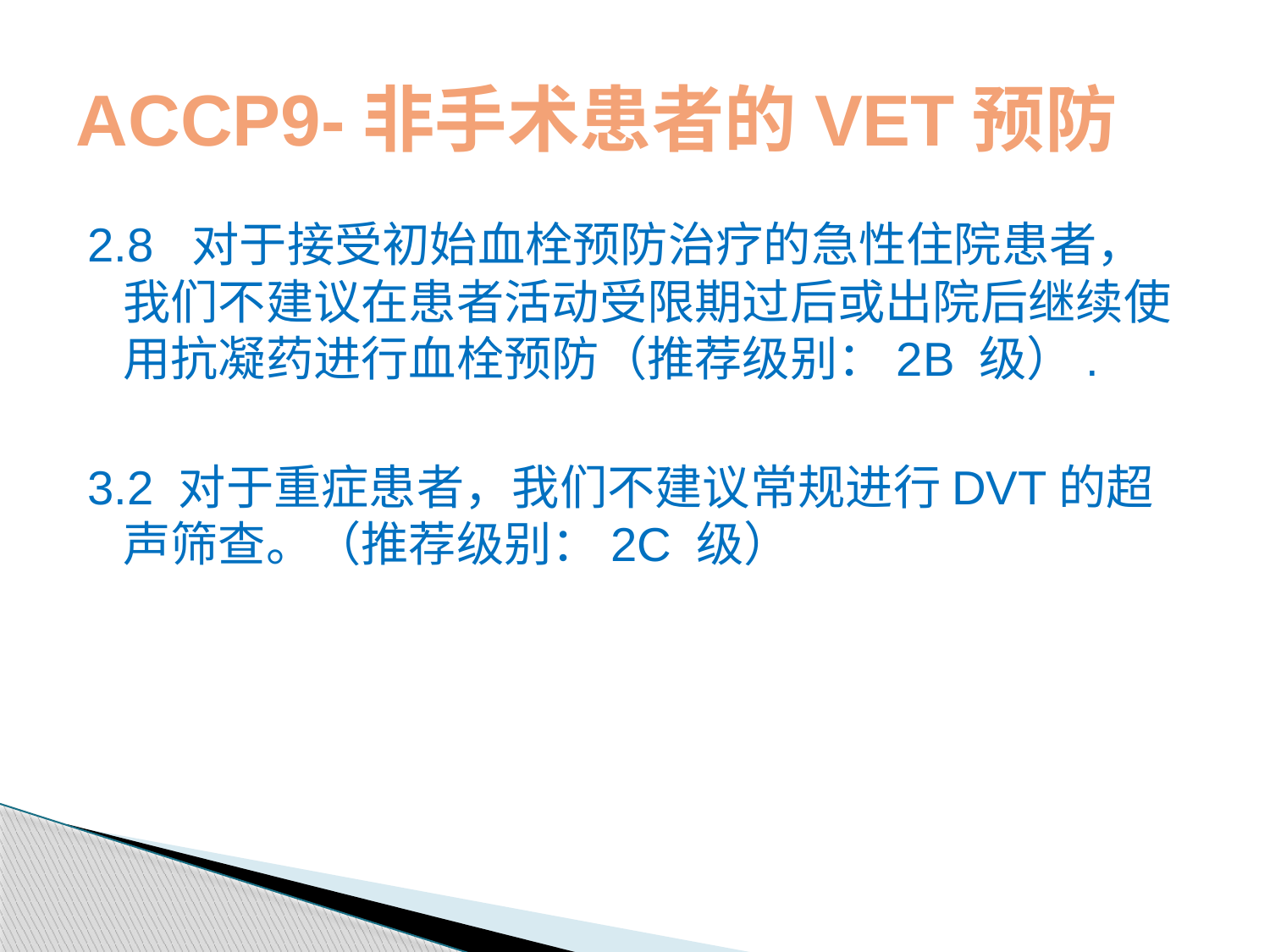

# ACCP9-非手术患者的VET预防
2.8  对于接受初始血栓预防治疗的急性住院患者，我们不建议在患者活动受限期过后或出院后继续使用抗凝药进行血栓预防（推荐级别：2B 级）.

3.2 对于重症患者，我们不建议常规进行DVT的超声筛查。（推荐级别：2C 级）